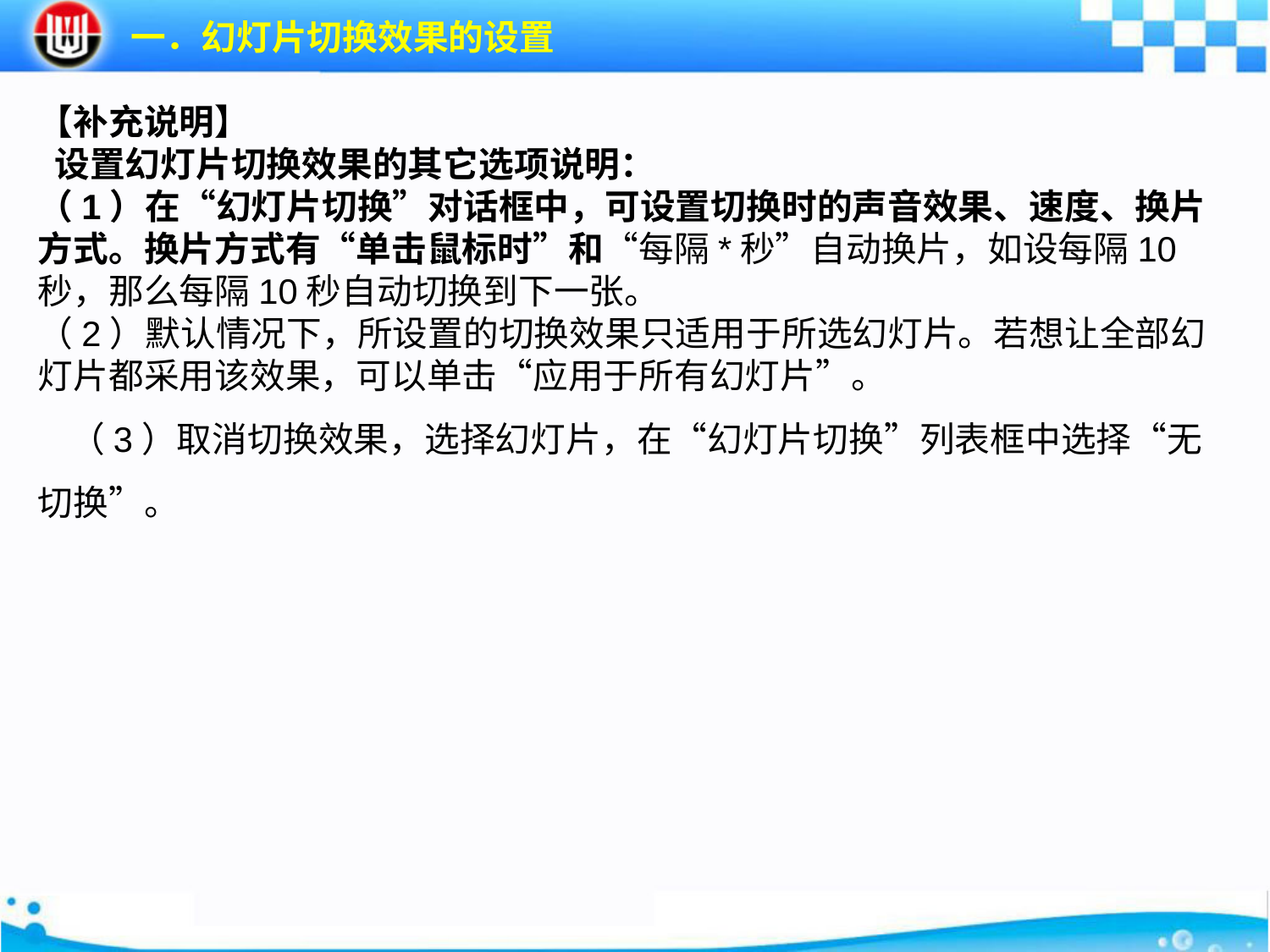

一．幻灯片切换效果的设置
【补充说明】 设置幻灯片切换效果的其它选项说明：（1）在“幻灯片切换”对话框中，可设置切换时的声音效果、速度、换片方式。换片方式有“单击鼠标时”和“每隔*秒”自动换片，如设每隔10秒，那么每隔10秒自动切换到下一张。（2）默认情况下，所设置的切换效果只适用于所选幻灯片。若想让全部幻灯片都采用该效果，可以单击“应用于所有幻灯片”。（3）取消切换效果，选择幻灯片，在“幻灯片切换”列表框中选择“无切换”。